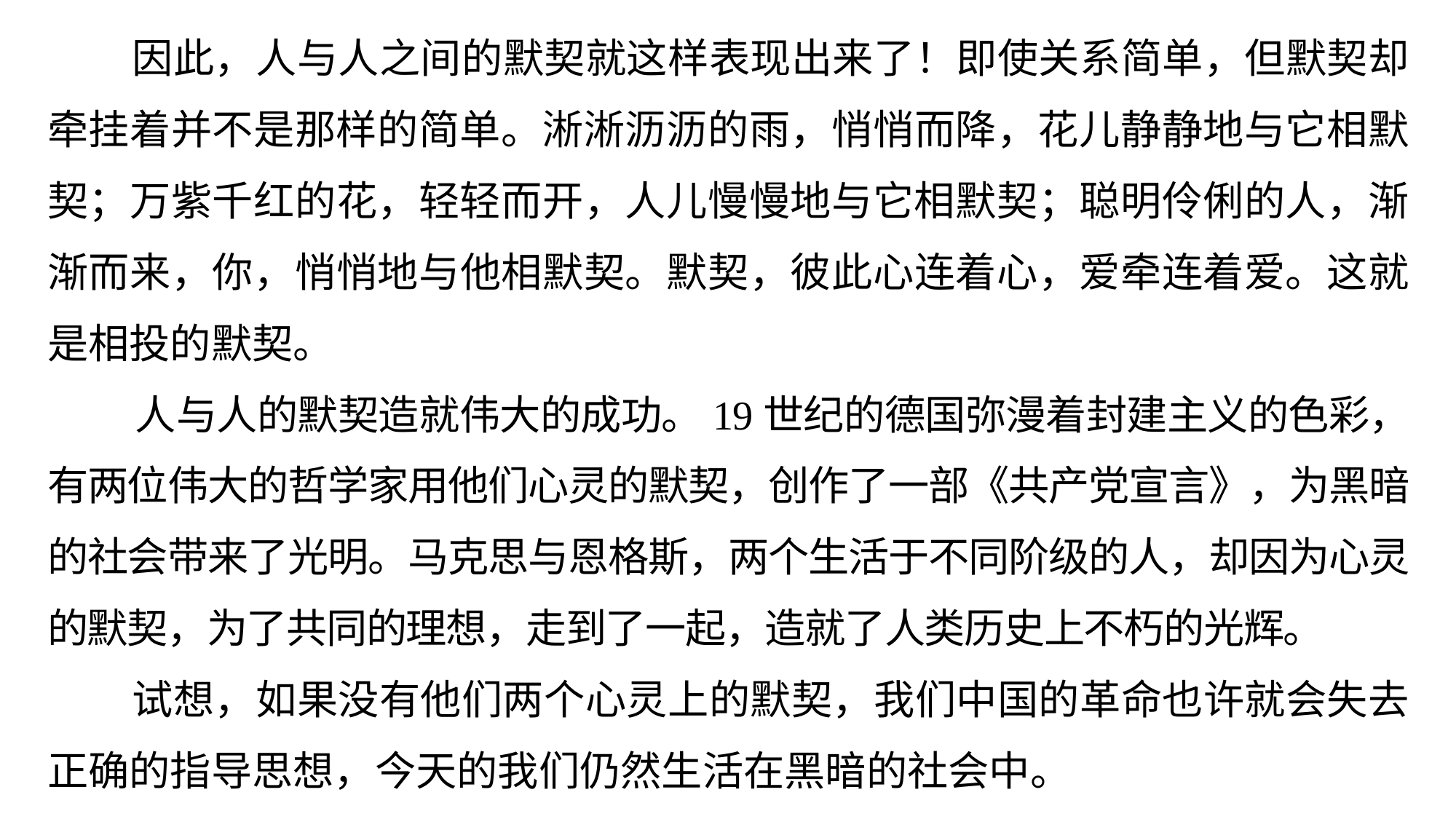

因此，人与人之间的默契就这样表现出来了！即使关系简单，但默契却牵挂着并不是那样的简单。淅淅沥沥的雨，悄悄而降，花儿静静地与它相默契；万紫千红的花，轻轻而开，人儿慢慢地与它相默契；聪明伶俐的人，渐渐而来，你，悄悄地与他相默契。默契，彼此心连着心，爱牵连着爱。这就是相投的默契。
        人与人的默契造就伟大的成功。19世纪的德国弥漫着封建主义的色彩，有两位伟大的哲学家用他们心灵的默契，创作了一部《共产党宣言》，为黑暗的社会带来了光明。马克思与恩格斯，两个生活于不同阶级的人，却因为心灵的默契，为了共同的理想，走到了一起，造就了人类历史上不朽的光辉。
        试想，如果没有他们两个心灵上的默契，我们中国的革命也许就会失去正确的指导思想，今天的我们仍然生活在黑暗的社会中。